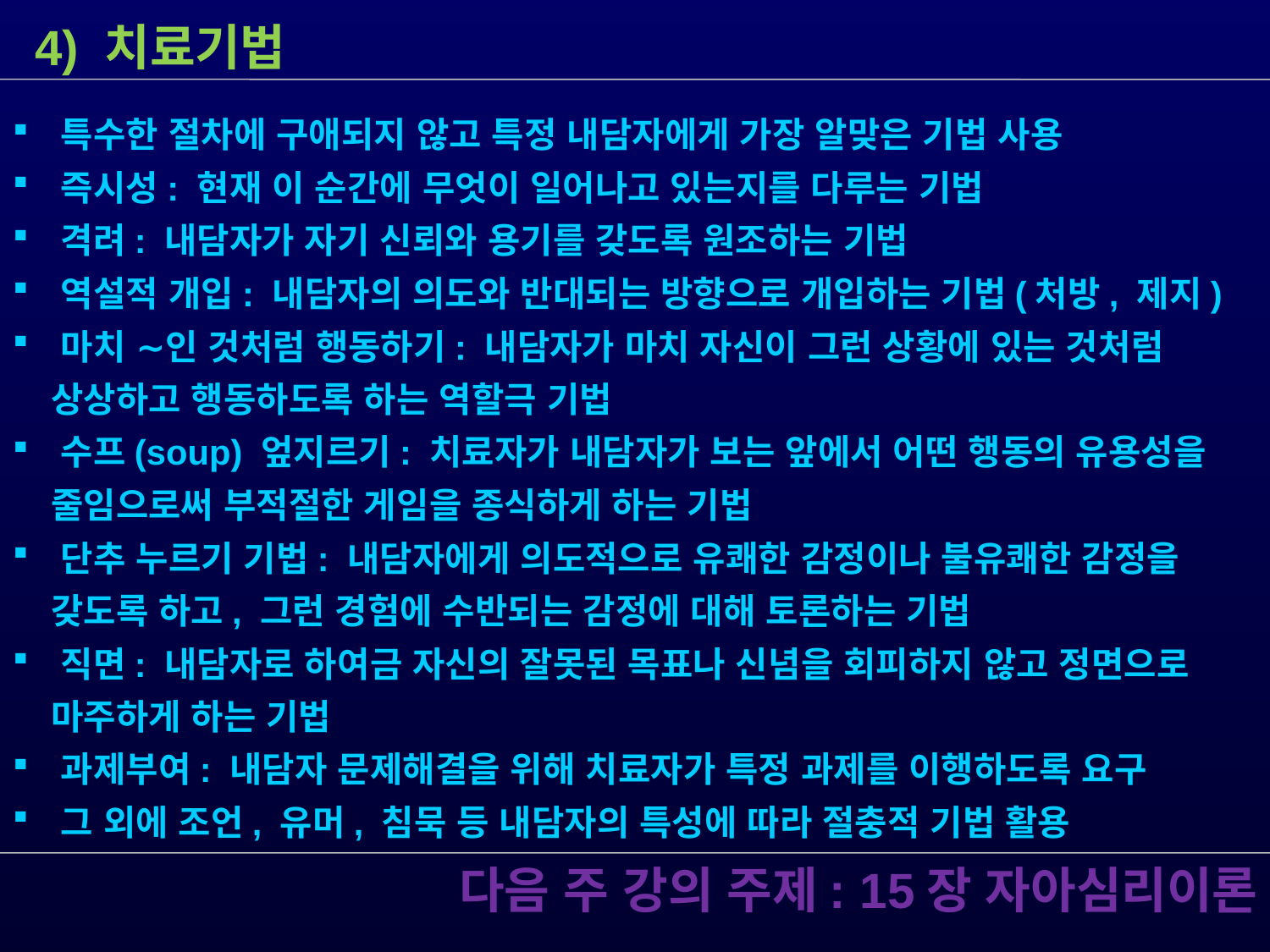

4) 치료기법

 특수한 절차에 구애되지 않고 특정 내담자에게 가장 알맞은 기법 사용
 즉시성: 현재 이 순간에 무엇이 일어나고 있는지를 다루는 기법
 격려: 내담자가 자기 신뢰와 용기를 갖도록 원조하는 기법
 역설적 개입: 내담자의 의도와 반대되는 방향으로 개입하는 기법(처방, 제지)
 마치 ∼인 것처럼 행동하기: 내담자가 마치 자신이 그런 상황에 있는 것처럼
   상상하고 행동하도록 하는 역할극 기법
 수프(soup) 엎지르기: 치료자가 내담자가 보는 앞에서 어떤 행동의 유용성을
   줄임으로써 부적절한 게임을 종식하게 하는 기법
 단추 누르기 기법: 내담자에게 의도적으로 유쾌한 감정이나 불유쾌한 감정을
   갖도록 하고, 그런 경험에 수반되는 감정에 대해 토론하는 기법
 직면: 내담자로 하여금 자신의 잘못된 목표나 신념을 회피하지 않고 정면으로
   마주하게 하는 기법
 과제부여: 내담자 문제해결을 위해 치료자가 특정 과제를 이행하도록 요구
 그 외에 조언, 유머, 침묵 등 내담자의 특성에 따라 절충적 기법 활용
 다음 주 강의 주제: 15장 자아심리이론